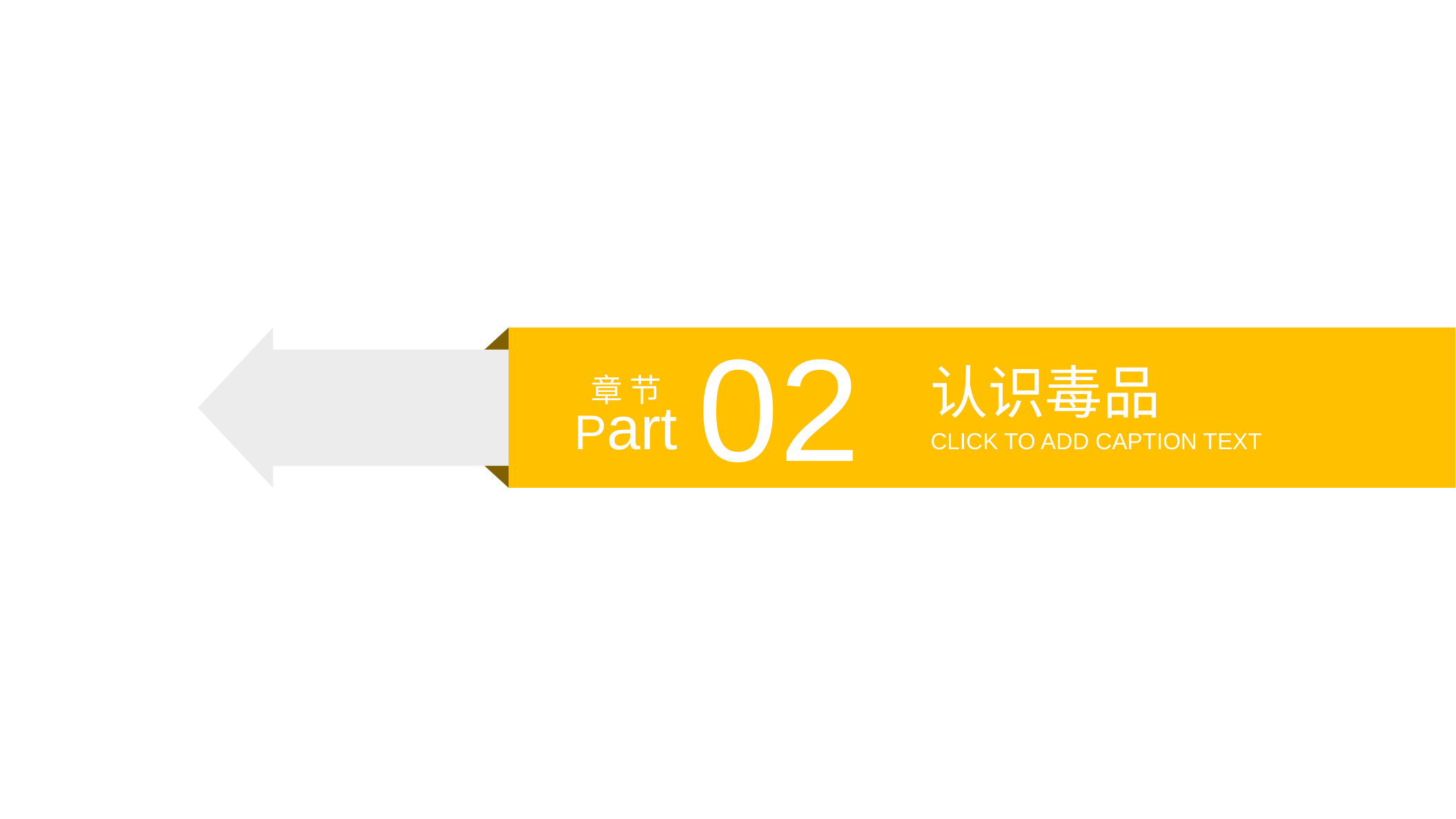

02

认识毒品
章 节
Part
CLICK TO ADD CAPTION TEXT